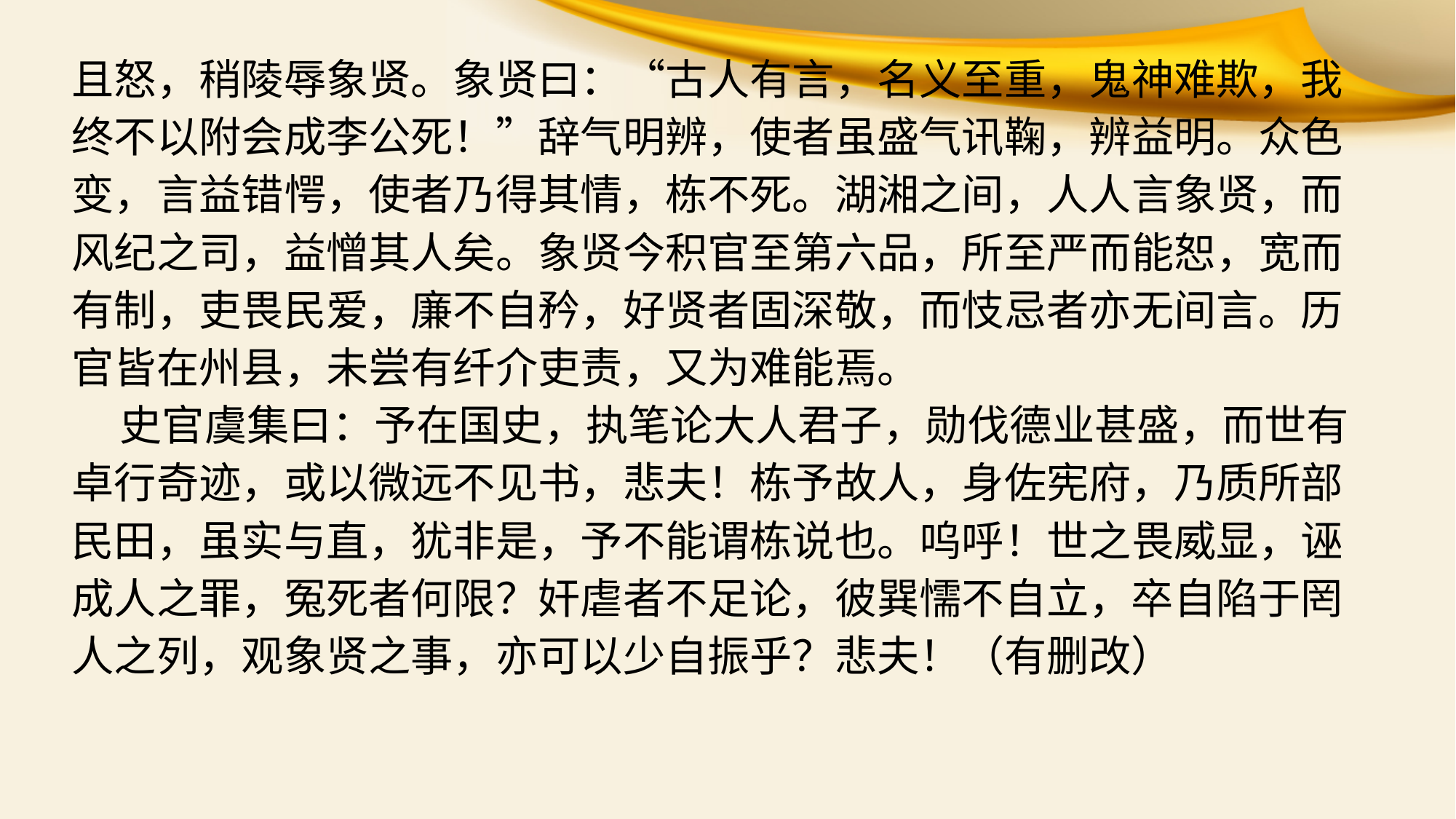

且怒，稍陵辱象贤。象贤曰：“古人有言，名义至重，鬼神难欺，我终不以附会成李公死！”辞气明辨，使者虽盛气讯鞠，辨益明。众色变，言益错愕，使者乃得其情，栋不死。湖湘之间，人人言象贤，而风纪之司，益憎其人矣。象贤今积官至第六品，所至严而能恕，宽而有制，吏畏民爱，廉不自矜，好贤者固深敬，而忮忌者亦无间言。历官皆在州县，未尝有纤介吏责，又为难能焉。
    史官虞集曰：予在国史，执笔论大人君子，勋伐德业甚盛，而世有卓行奇迹，或以微远不见书，悲夫！栋予故人，身佐宪府，乃质所部民田，虽实与直，犹非是，予不能谓栋说也。呜呼！世之畏威显，诬成人之罪，冤死者何限？奸虐者不足论，彼巽懦不自立，卒自陷于罔人之列，观象贤之事，亦可以少自振乎？悲夫！（有删改）